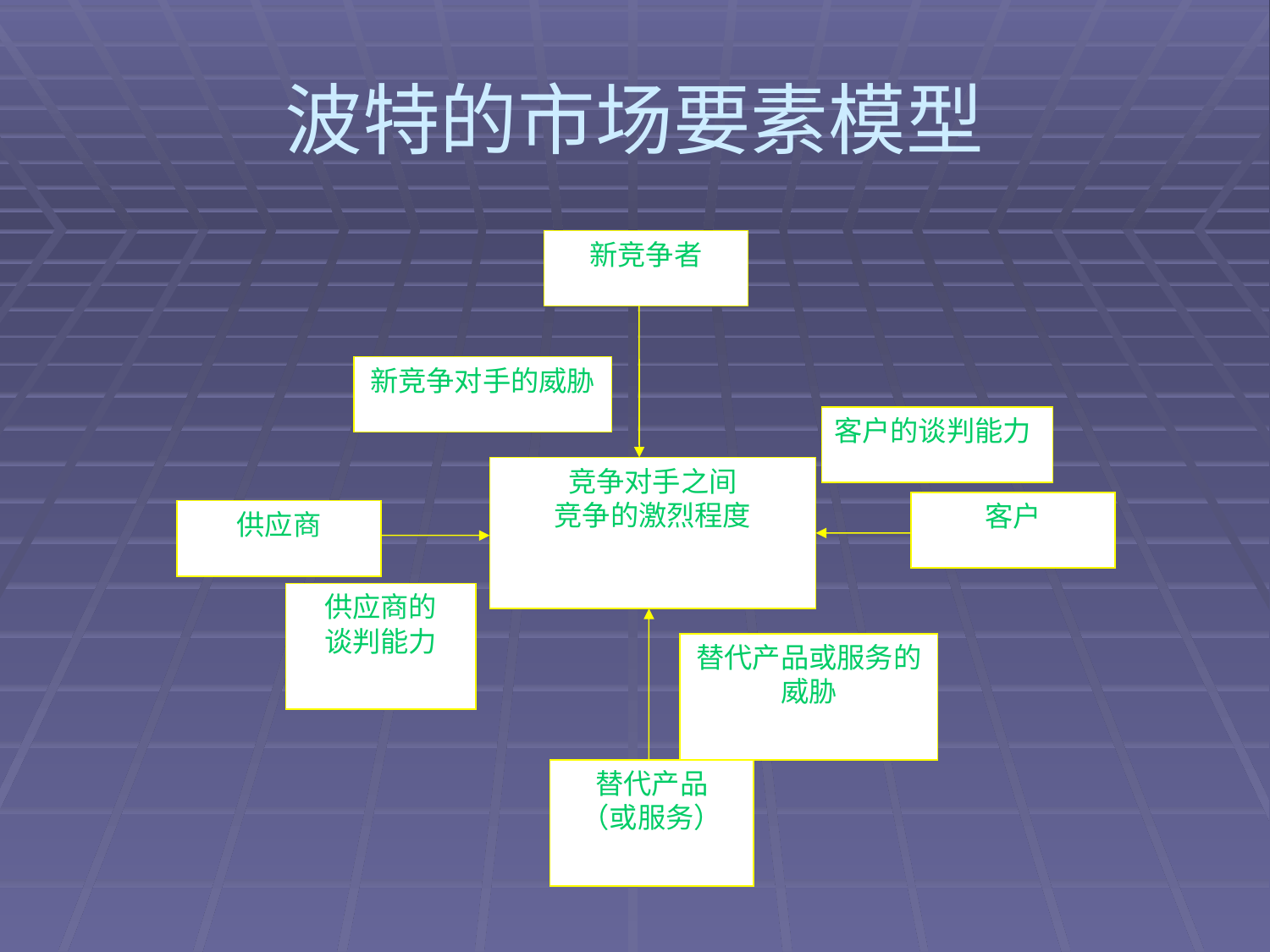

# 波特的市场要素模型
新竞争者

新竞争对手的威胁
客户的谈判能力
竞争对手之间
竞争的激烈程度
客户
供应商

供应商的
谈判能力

替代产品或服务的威胁
替代产品
（或服务）